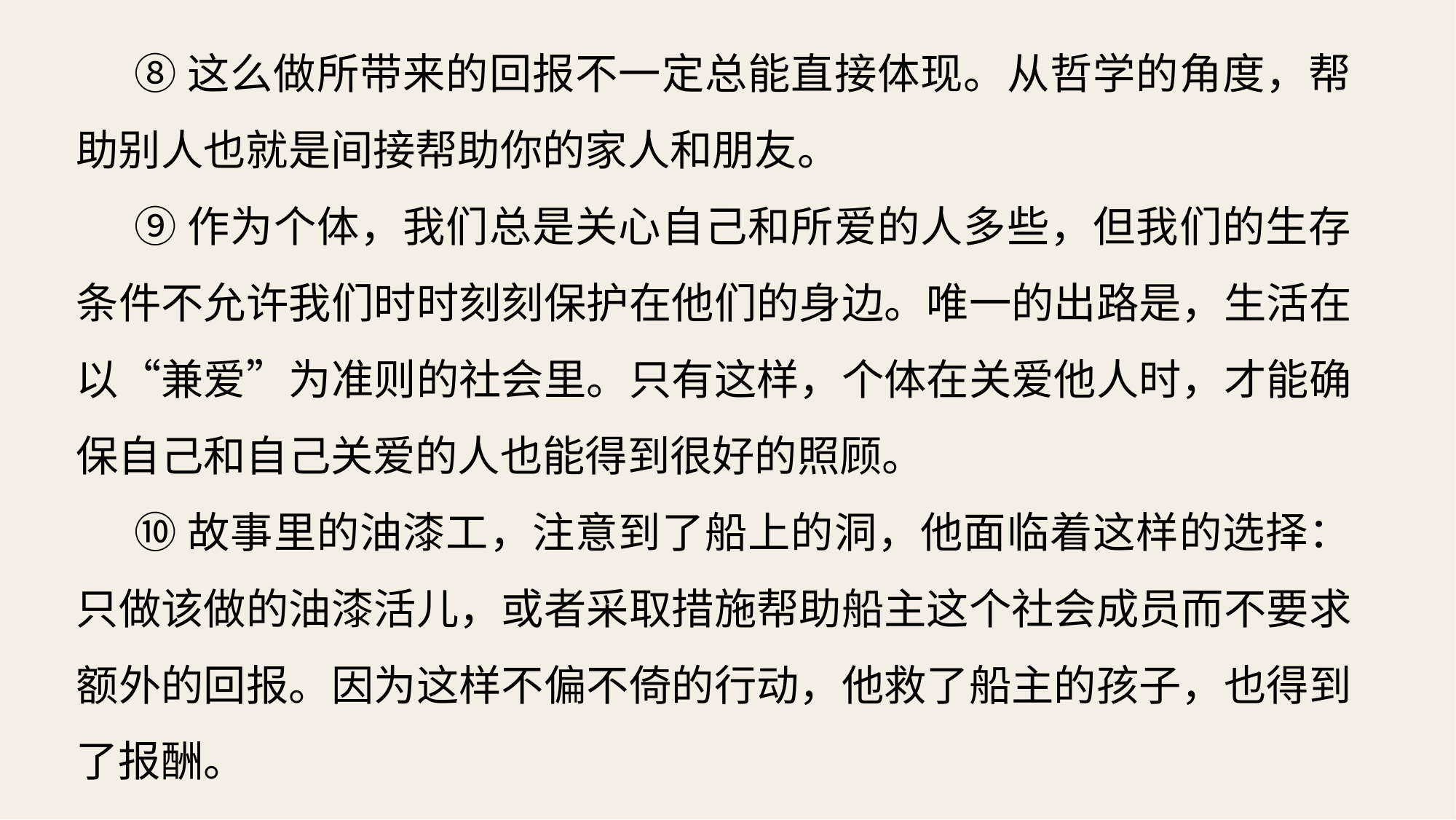

⑧这么做所带来的回报不一定总能直接体现。从哲学的角度，帮助别人也就是间接帮助你的家人和朋友。
  ⑨作为个体，我们总是关心自己和所爱的人多些，但我们的生存条件不允许我们时时刻刻保护在他们的身边。唯一的出路是，生活在以“兼爱”为准则的社会里。只有这样，个体在关爱他人时，才能确保自己和自己关爱的人也能得到很好的照顾。
  ⑩故事里的油漆工，注意到了船上的洞，他面临着这样的选择：只做该做的油漆活儿，或者采取措施帮助船主这个社会成员而不要求额外的回报。因为这样不偏不倚的行动，他救了船主的孩子，也得到了报酬。